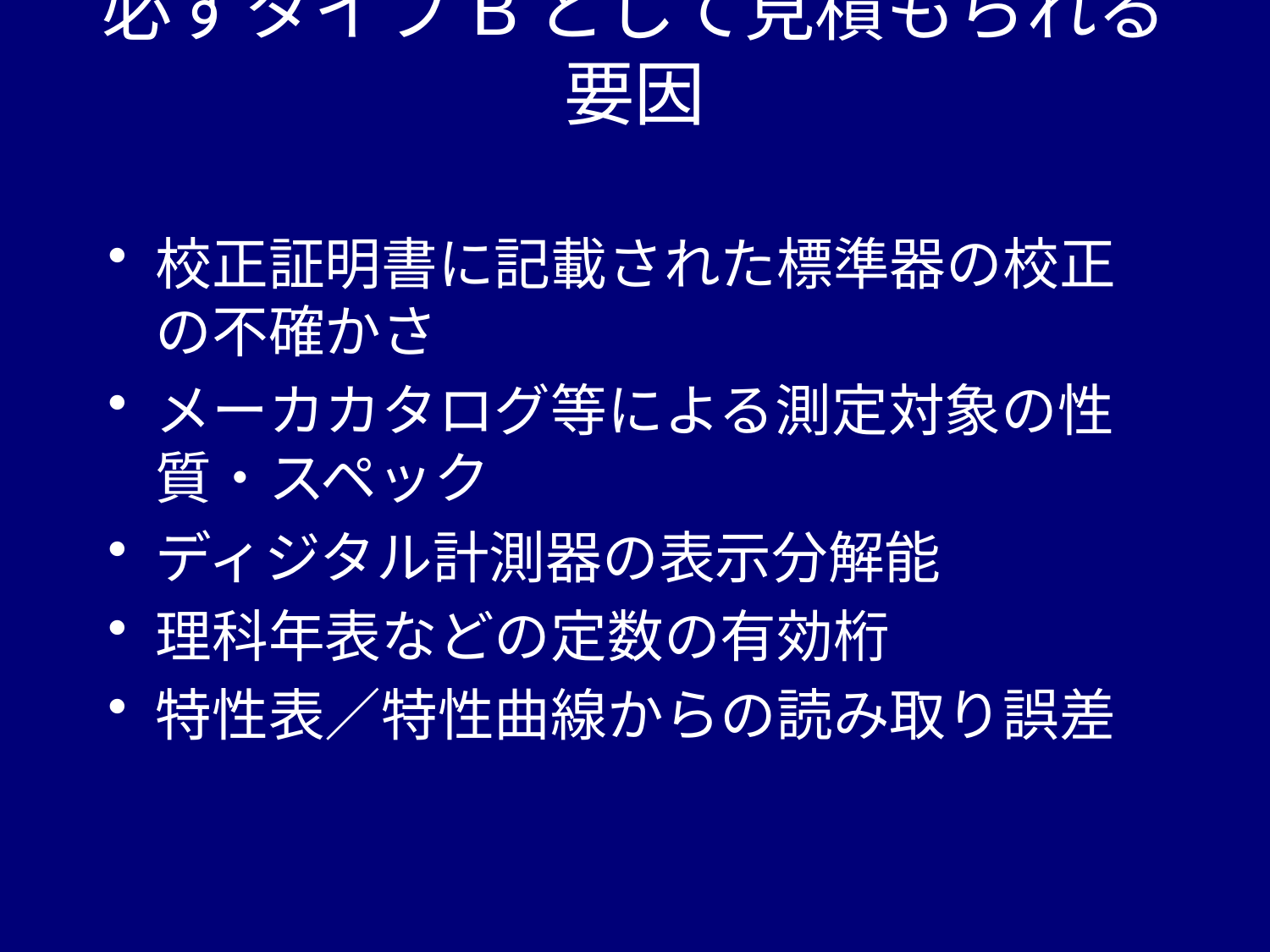

# 必ずタイプBとして見積もられる要因
校正証明書に記載された標準器の校正の不確かさ
メーカカタログ等による測定対象の性質・スペック
ディジタル計測器の表示分解能
理科年表などの定数の有効桁
特性表／特性曲線からの読み取り誤差